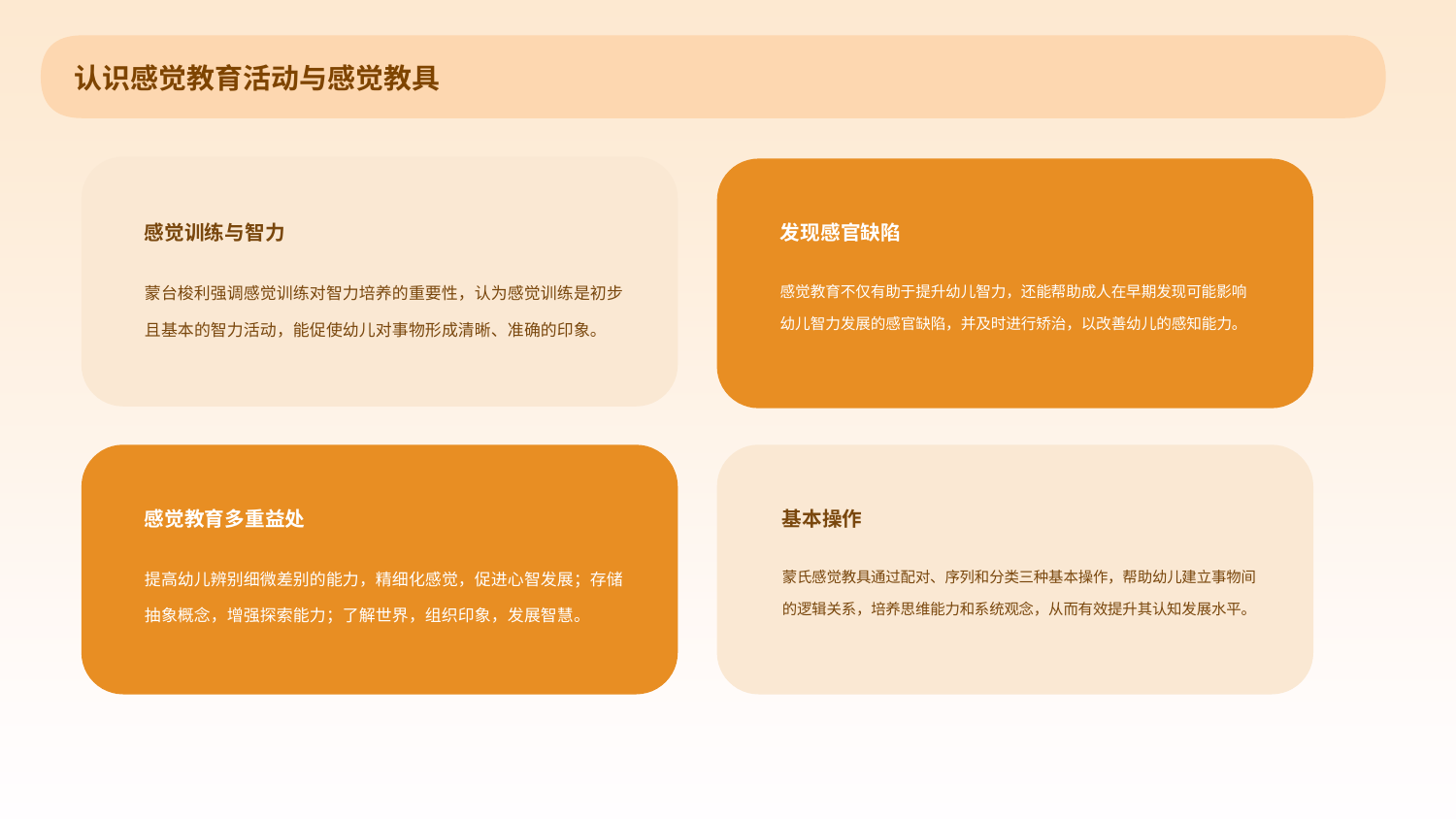

认识感觉教育活动与感觉教具

感觉训练与智力
发现感官缺陷
蒙台梭利强调感觉训练对智力培养的重要性，认为感觉训练是初步且基本的智力活动，能促使幼儿对事物形成清晰、准确的印象。
感觉教育不仅有助于提升幼儿智力，还能帮助成人在早期发现可能影响幼儿智力发展的感官缺陷，并及时进行矫治，以改善幼儿的感知能力。

感觉教育多重益处
基本操作
提高幼儿辨别细微差别的能力，精细化感觉，促进心智发展；存储抽象概念，增强探索能力；了解世界，组织印象，发展智慧。
蒙氏感觉教具通过配对、序列和分类三种基本操作，帮助幼儿建立事物间的逻辑关系，培养思维能力和系统观念，从而有效提升其认知发展水平。